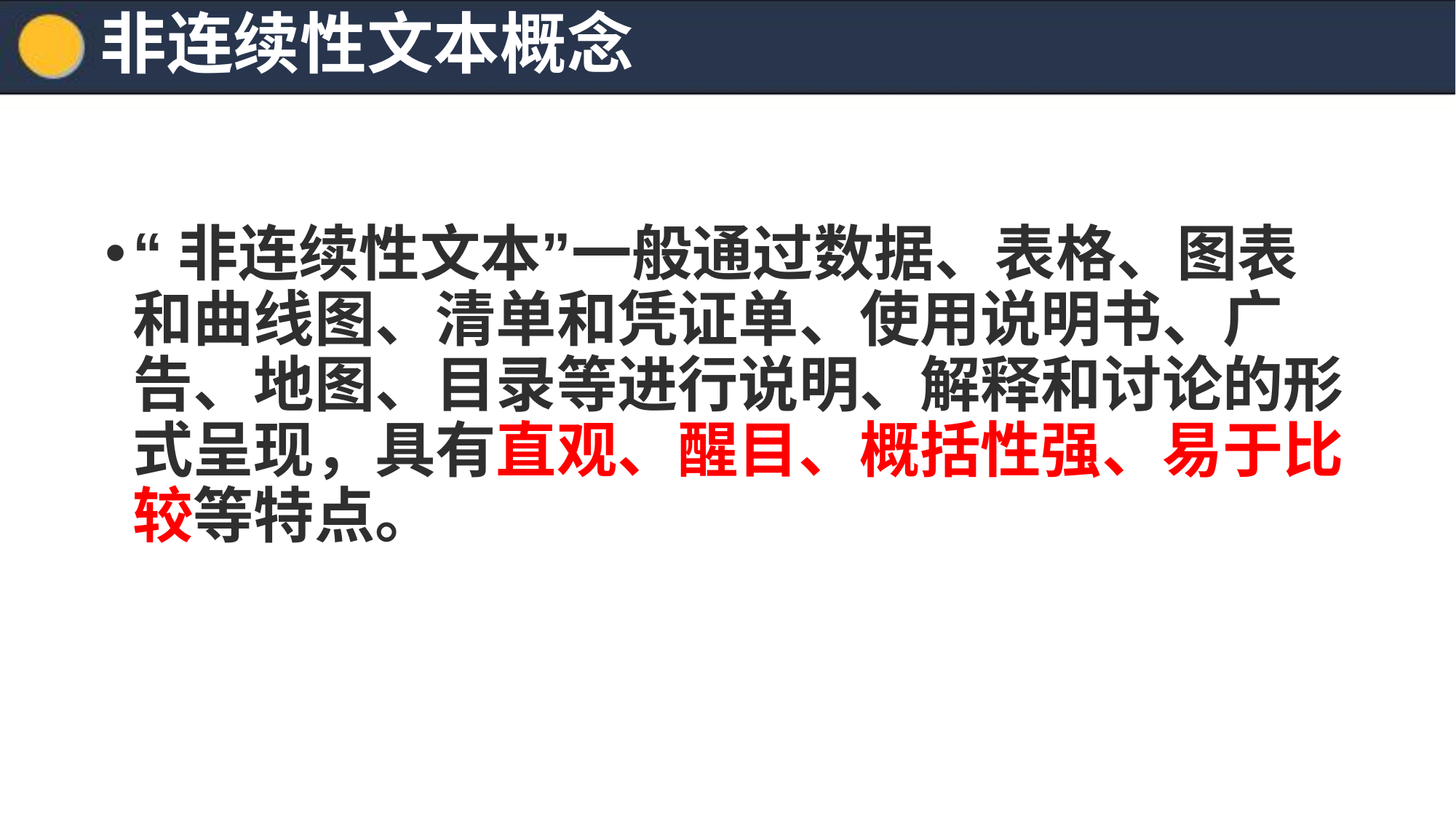

非连续性文本概念
“非连续性文本”一般通过数据、表格、图表和曲线图、清单和凭证单、使用说明书、广告、地图、目录等进行说明、解释和讨论的形式呈现，具有直观、醒目、概括性强、易于比较等特点。